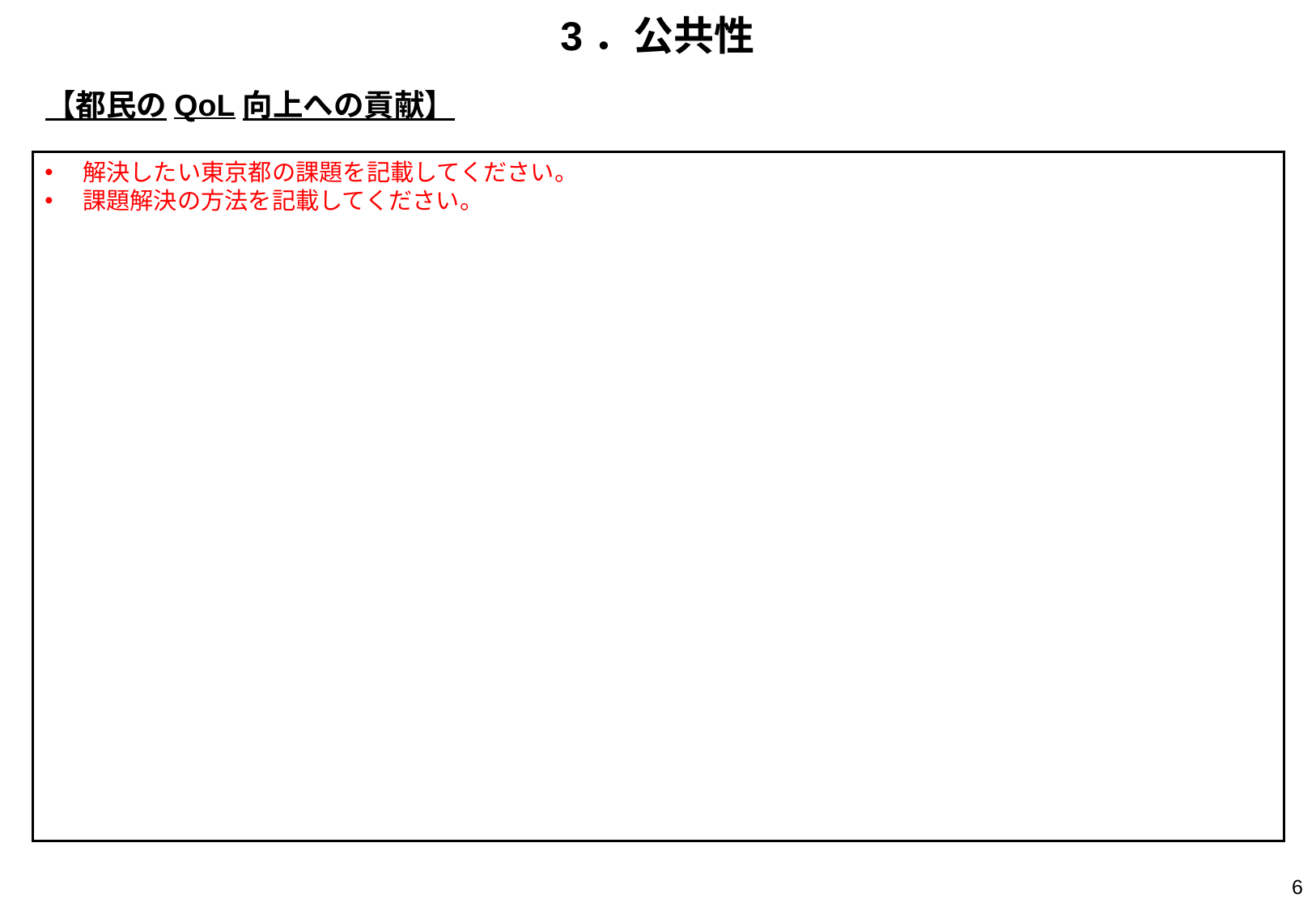

# 3．公共性
【都民のQoL向上への貢献】
解決したい東京都の課題を記載してください。
課題解決の方法を記載してください。

6